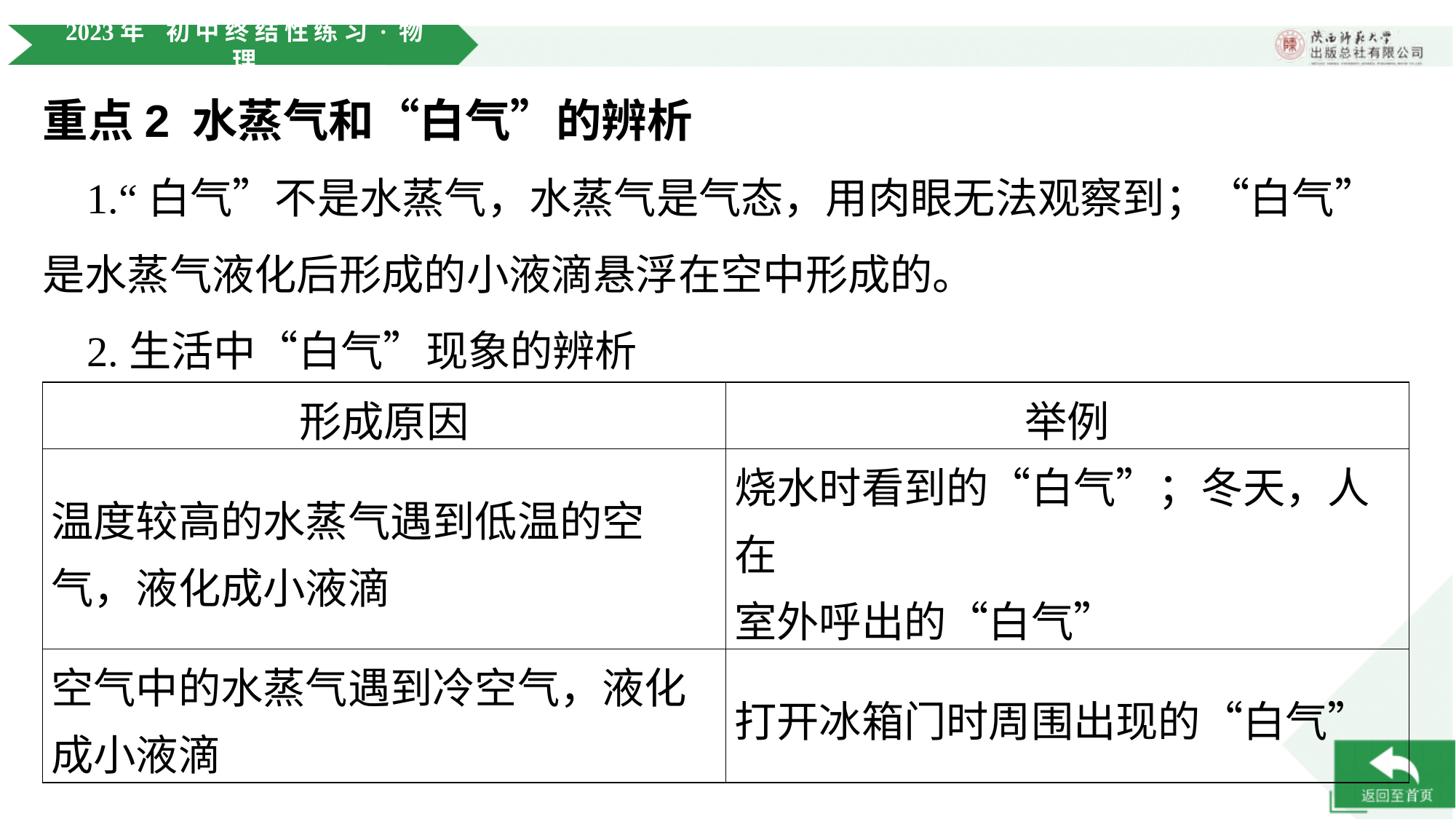

重点2 水蒸气和“白气”的辨析
    1.“白气”不是水蒸气，水蒸气是气态，用肉眼无法观察到；“白气”是水蒸气液化后形成的小液滴悬浮在空中形成的。
    2.生活中“白气”现象的辨析
| 形成原因 | 举例 |
| --- | --- |
| 温度较高的水蒸气遇到低温的空 气，液化成小液滴 | 烧水时看到的“白气”；冬天，人在 室外呼出的“白气” |
| 空气中的水蒸气遇到冷空气，液化 成小液滴 | 打开冰箱门时周围出现的“白气” |